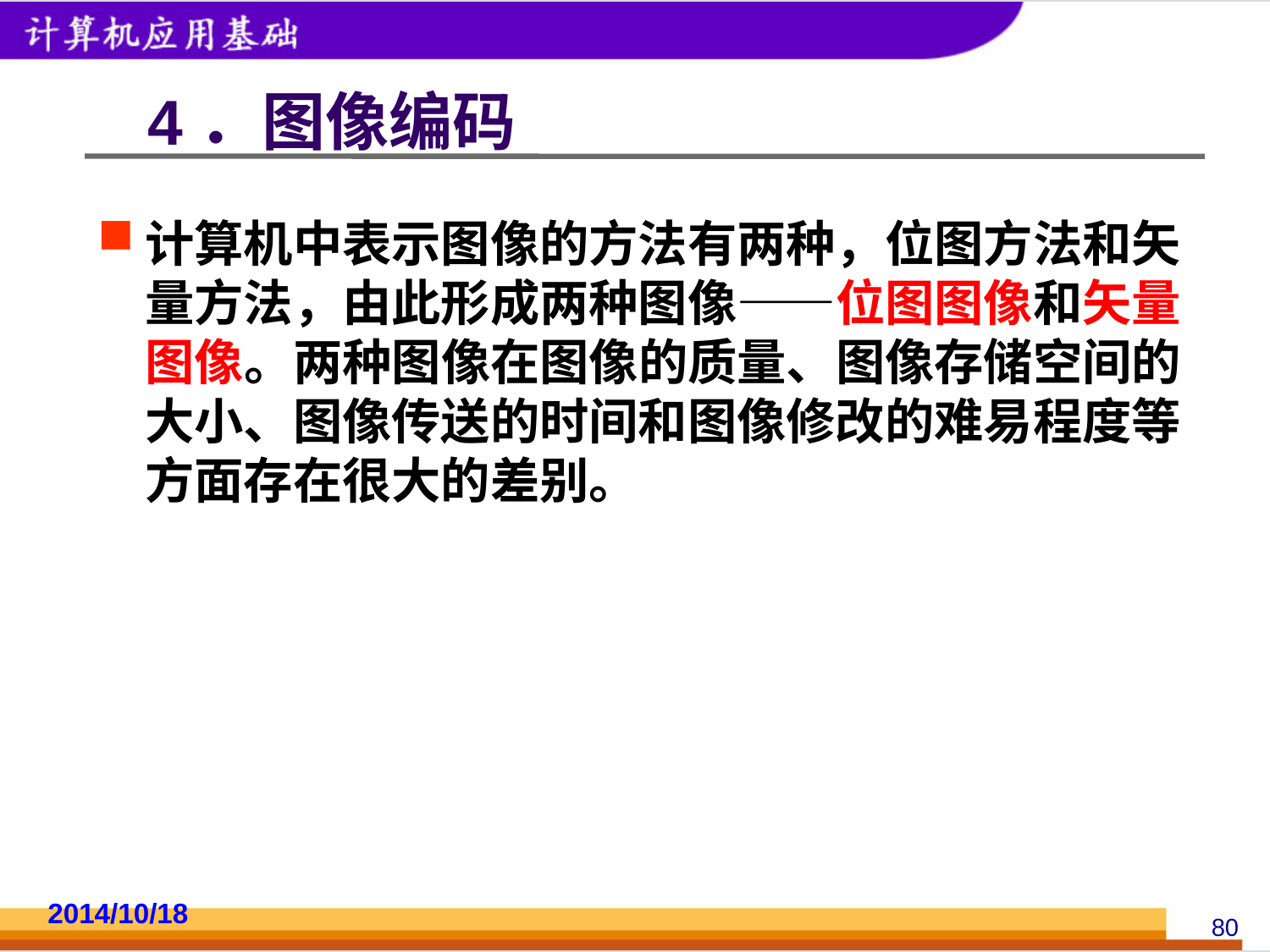

# 4．图像编码
计算机中表示图像的方法有两种，位图方法和矢量方法，由此形成两种图像——位图图像和矢量图像。两种图像在图像的质量、图像存储空间的大小、图像传送的时间和图像修改的难易程度等方面存在很大的差别。
2014/10/18